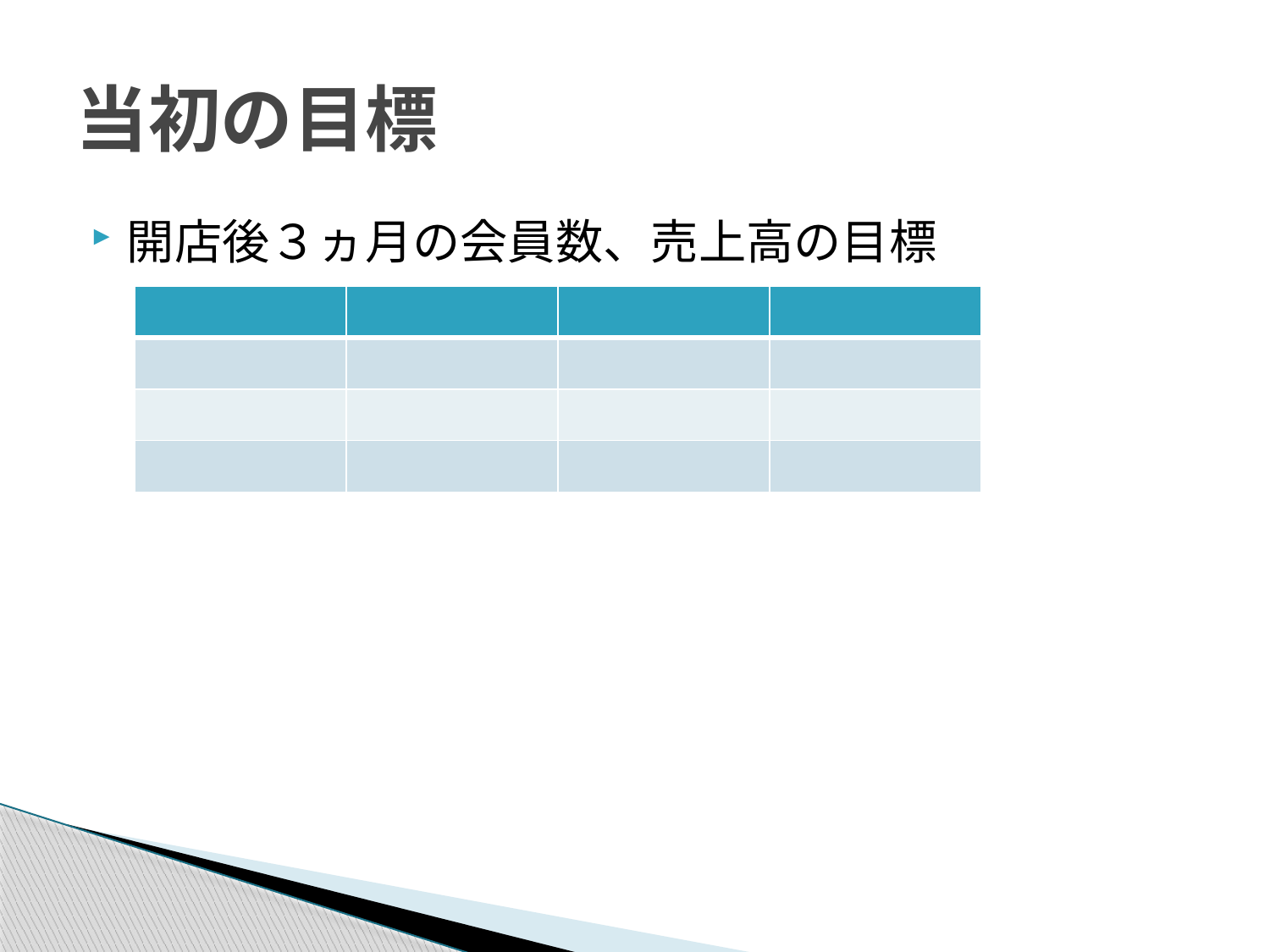

# 当初の目標
開店後３ヵ月の会員数、売上高の目標
|  |  |  |  |
| --- | --- | --- | --- |
|  |  |  |  |
|  |  |  |  |
|  |  |  |  |